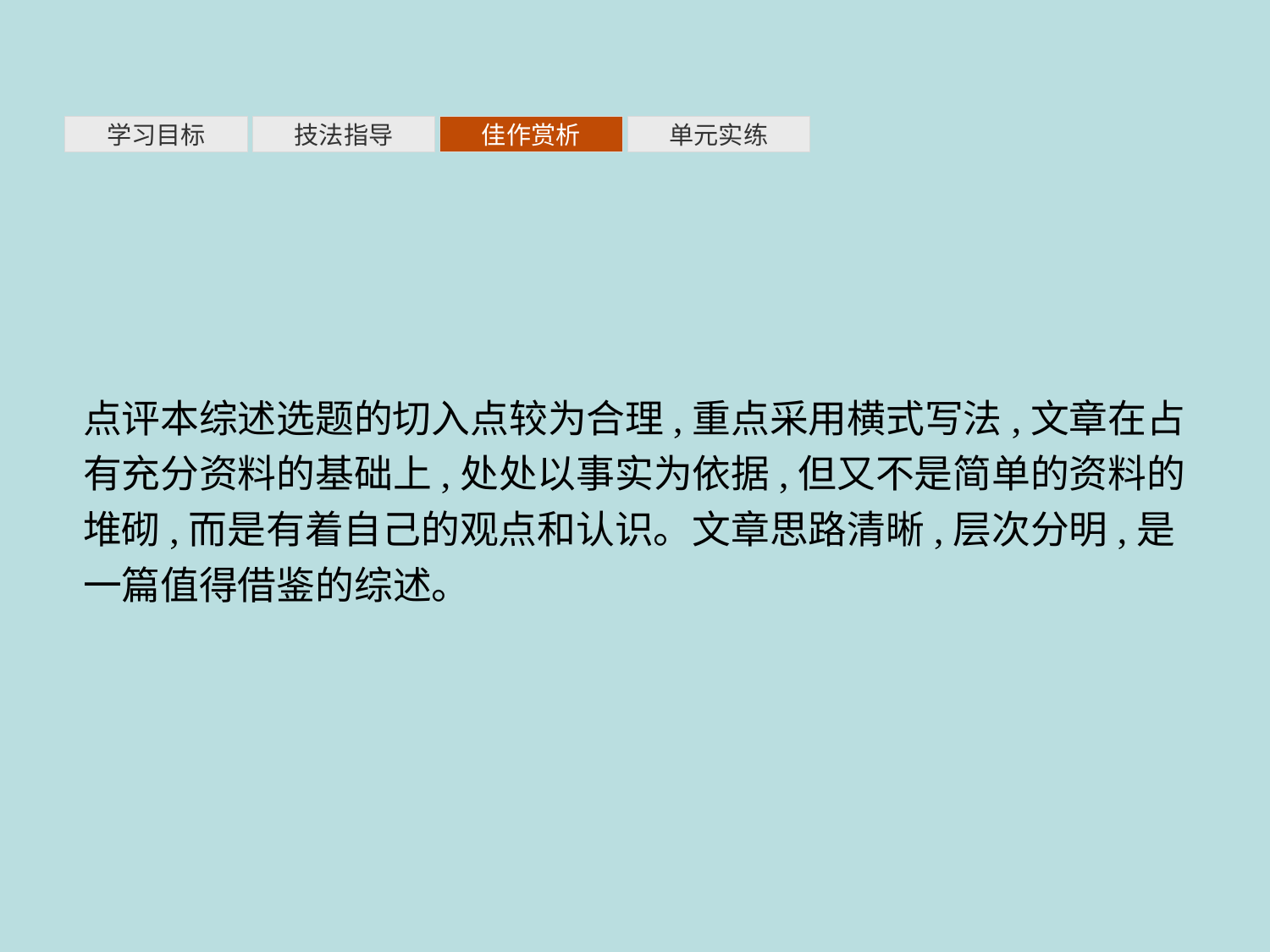

单元实练
学习目标
技法指导
佳作赏析
点评本综述选题的切入点较为合理,重点采用横式写法,文章在占有充分资料的基础上,处处以事实为依据,但又不是简单的资料的堆砌,而是有着自己的观点和认识。文章思路清晰,层次分明,是一篇值得借鉴的综述。